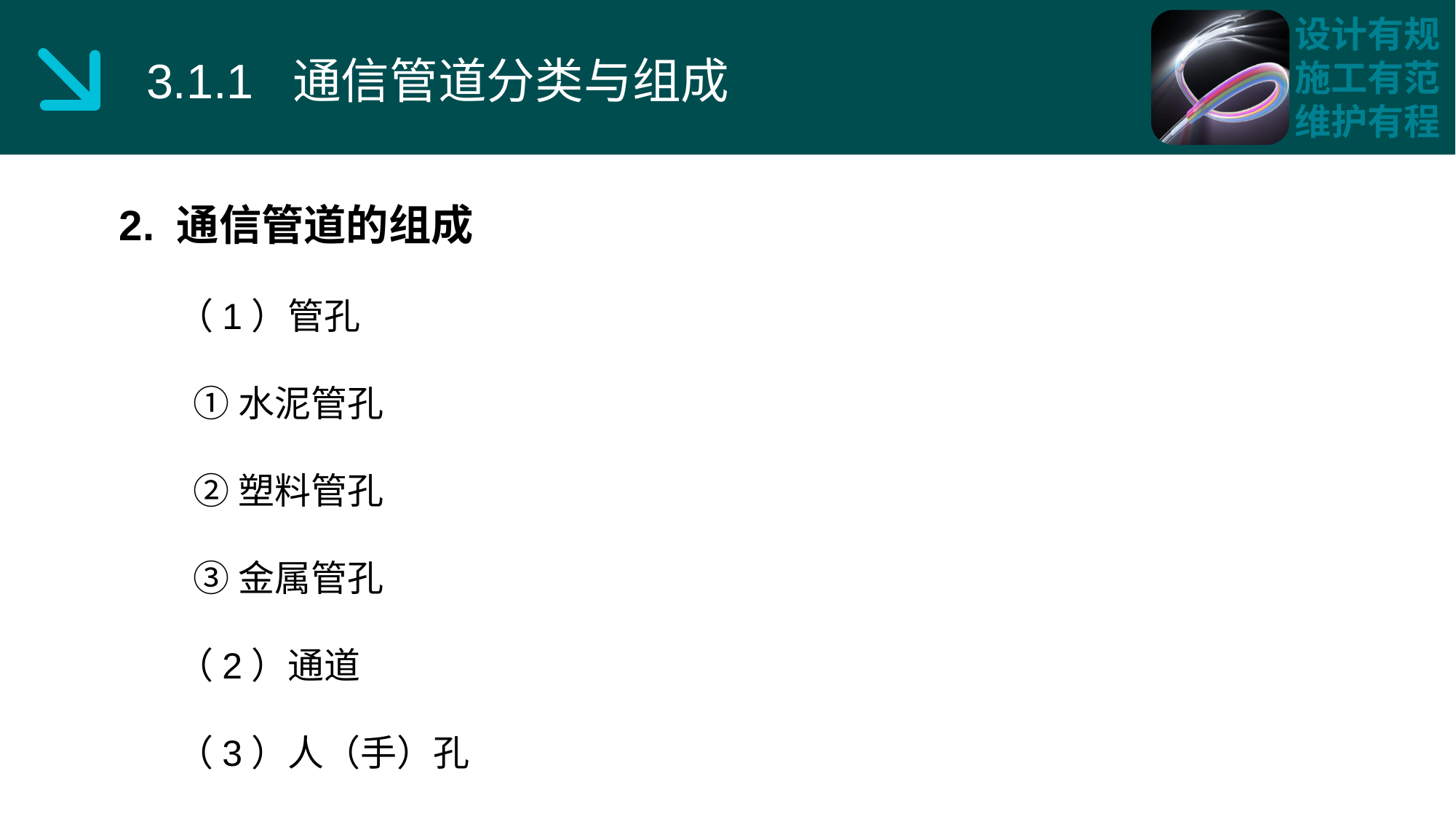

3.1.1  通信管道分类与组成

2. 通信管道的组成

      （1）管孔

         ①水泥管孔

         ②塑料管孔

         ③金属管孔

      （2）通道

      （3）人（手）孔